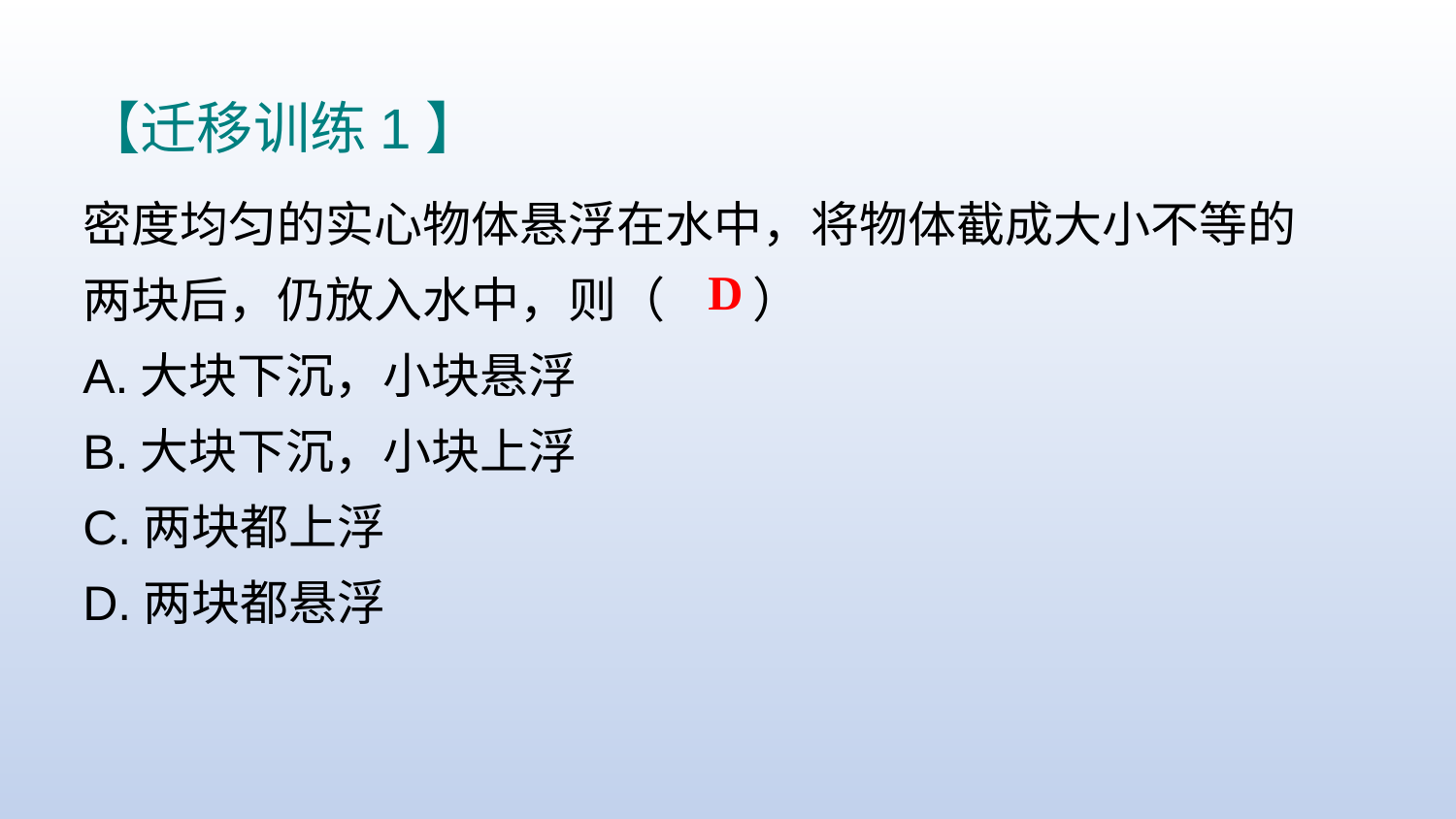

【迁移训练1】
密度均匀的实心物体悬浮在水中，将物体截成大小不等的两块后，仍放入水中，则（        ）
A.大块下沉，小块悬浮
B.大块下沉，小块上浮
C.两块都上浮
D.两块都悬浮
D